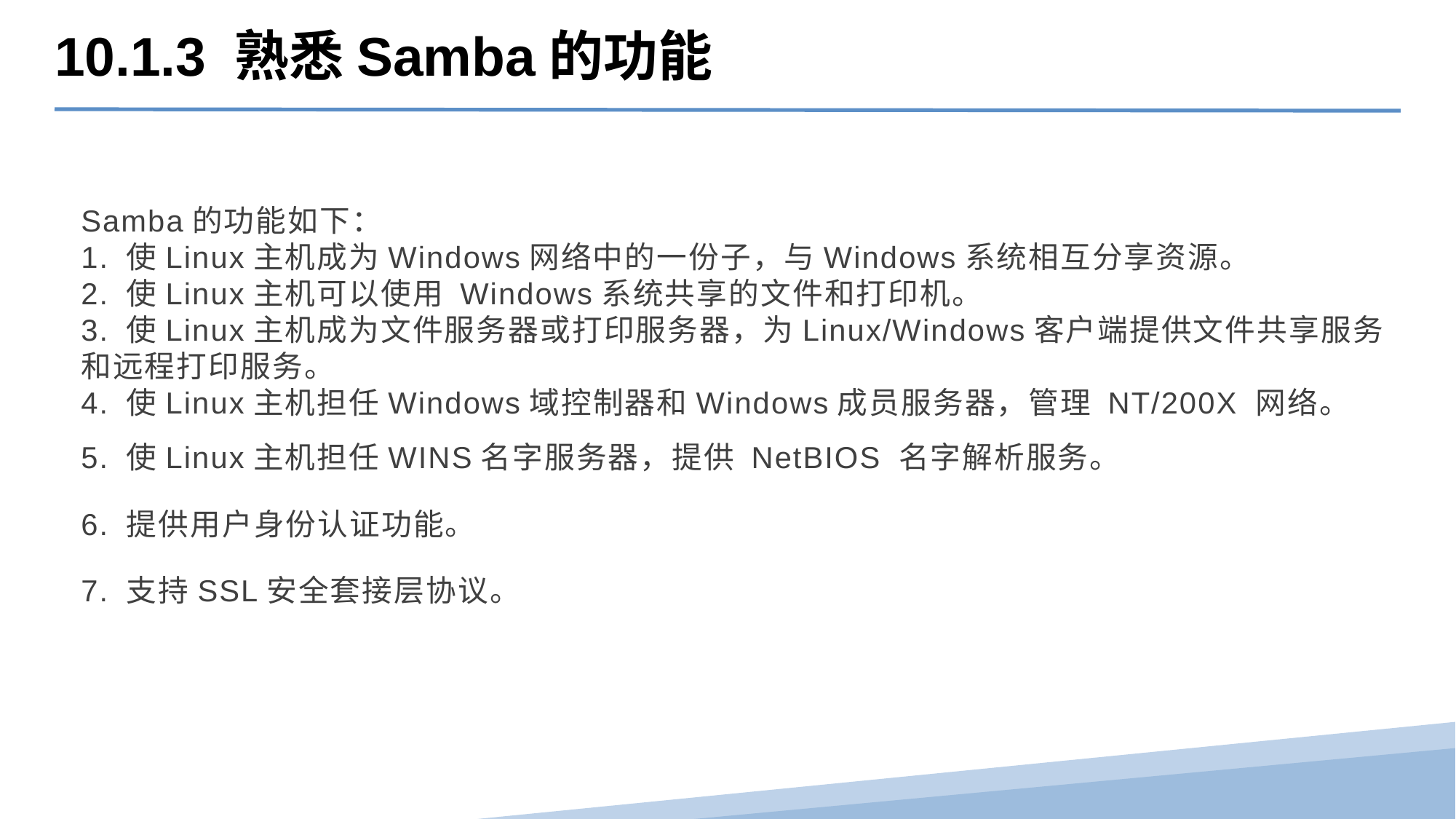

10.1.3 熟悉Samba的功能
Samba的功能如下：
1. 使Linux主机成为Windows网络中的一份子，与Windows系统相互分享资源。
2. 使Linux主机可以使用 Windows系统共享的文件和打印机。
3. 使Linux主机成为文件服务器或打印服务器，为Linux/Windows客户端提供文件共享服务和远程打印服务。
4. 使Linux主机担任Windows域控制器和Windows成员服务器，管理 NT/200X 网络。
5. 使Linux主机担任WINS名字服务器，提供 NetBIOS 名字解析服务。
6. 提供用户身份认证功能。
7. 支持SSL安全套接层协议。